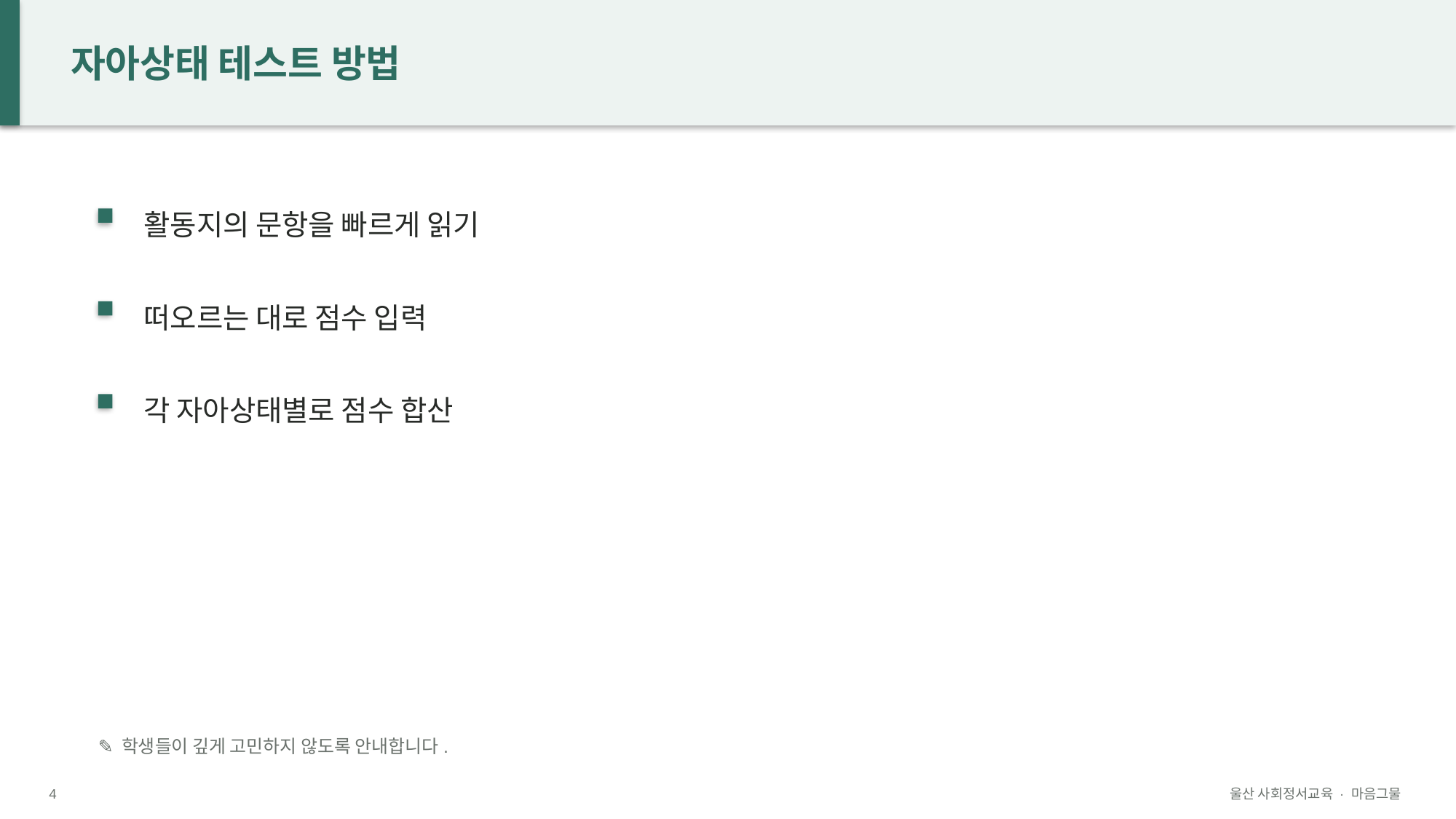

자아상태 테스트 방법
활동지의 문항을 빠르게 읽기

떠오르는 대로 점수 입력

각 자아상태별로 점수 합산

✎ 학생들이 깊게 고민하지 않도록 안내합니다.
4
울산 사회정서교육 · 마음그물